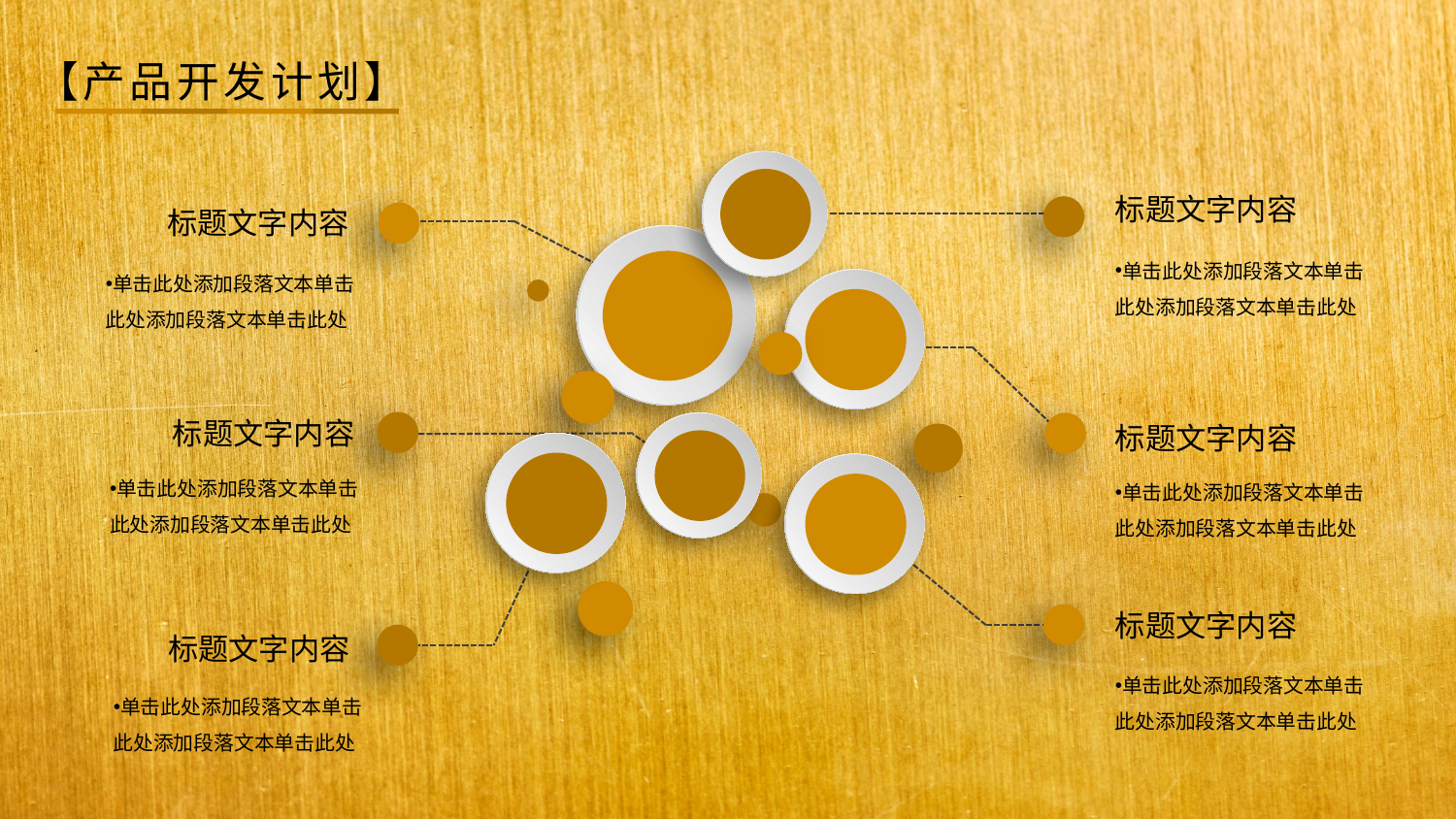

【产品开发计划】

标题文字内容

标题文字内容

单击此处添加段落文本单击此处添加段落文本单击此处
单击此处添加段落文本单击此处添加段落文本单击此处

标题文字内容

标题文字内容

单击此处添加段落文本单击此处添加段落文本单击此处
单击此处添加段落文本单击此处添加段落文本单击此处

标题文字内容

标题文字内容

单击此处添加段落文本单击此处添加段落文本单击此处
单击此处添加段落文本单击此处添加段落文本单击此处